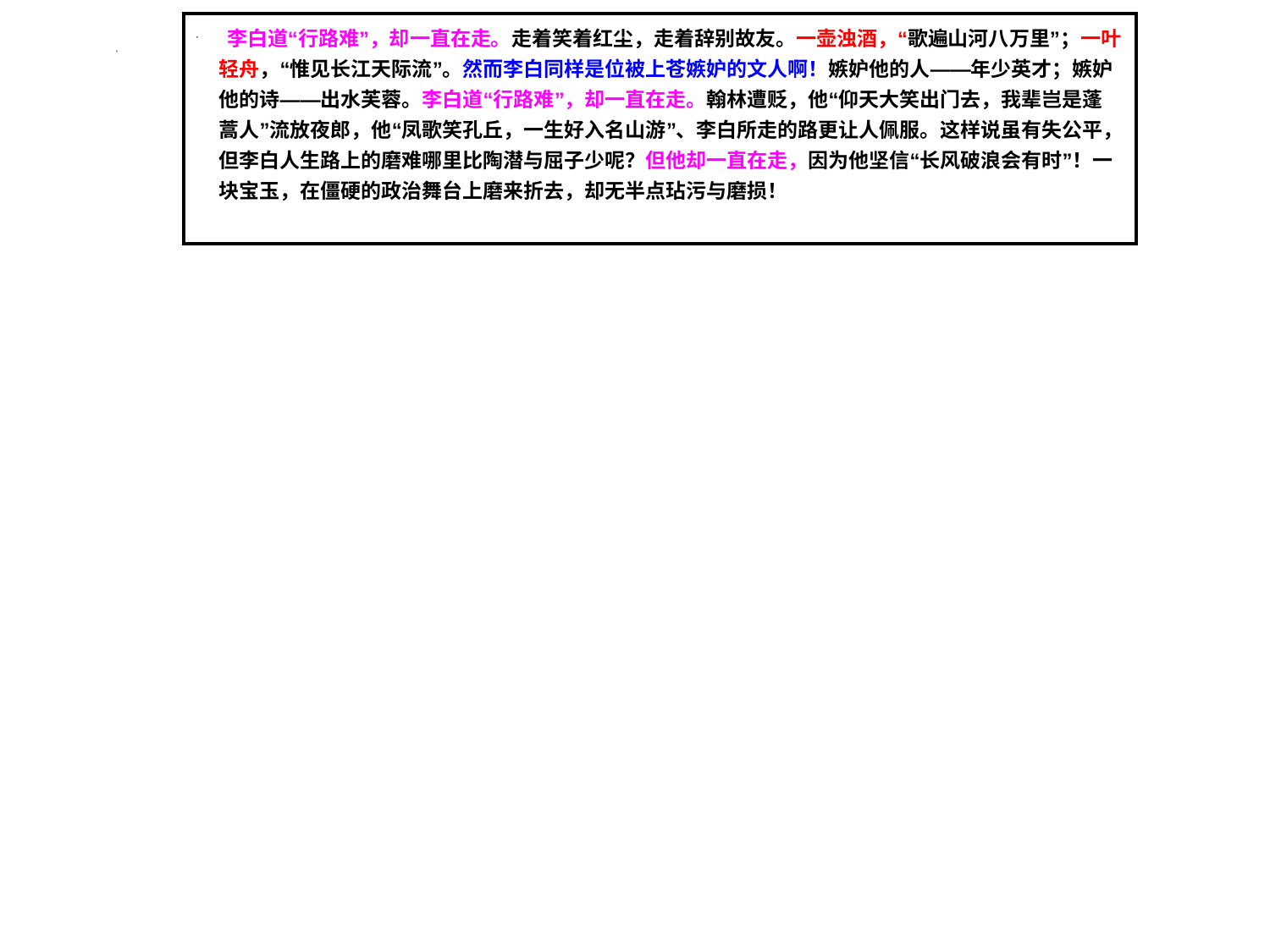

李白道“行路难”，却一直在走。走着笑着红尘，走着辞别故友。一壶浊酒，“歌遍山河八万里”；一叶轻舟，“惟见长江天际流”。然而李白同样是位被上苍嫉妒的文人啊！嫉妒他的人——年少英才；嫉妒他的诗——出水芙蓉。李白道“行路难”，却一直在走。翰林遭贬，他“仰天大笑出门去，我辈岂是蓬蒿人”流放夜郎，他“凤歌笑孔丘，一生好入名山游”、李白所走的路更让人佩服。这样说虽有失公平，但李白人生路上的磨难哪里比陶潜与屈子少呢？但他却一直在走，因为他坚信“长风破浪会有时”！一块宝玉，在僵硬的政治舞台上磨来折去，却无半点玷污与磨损！
#